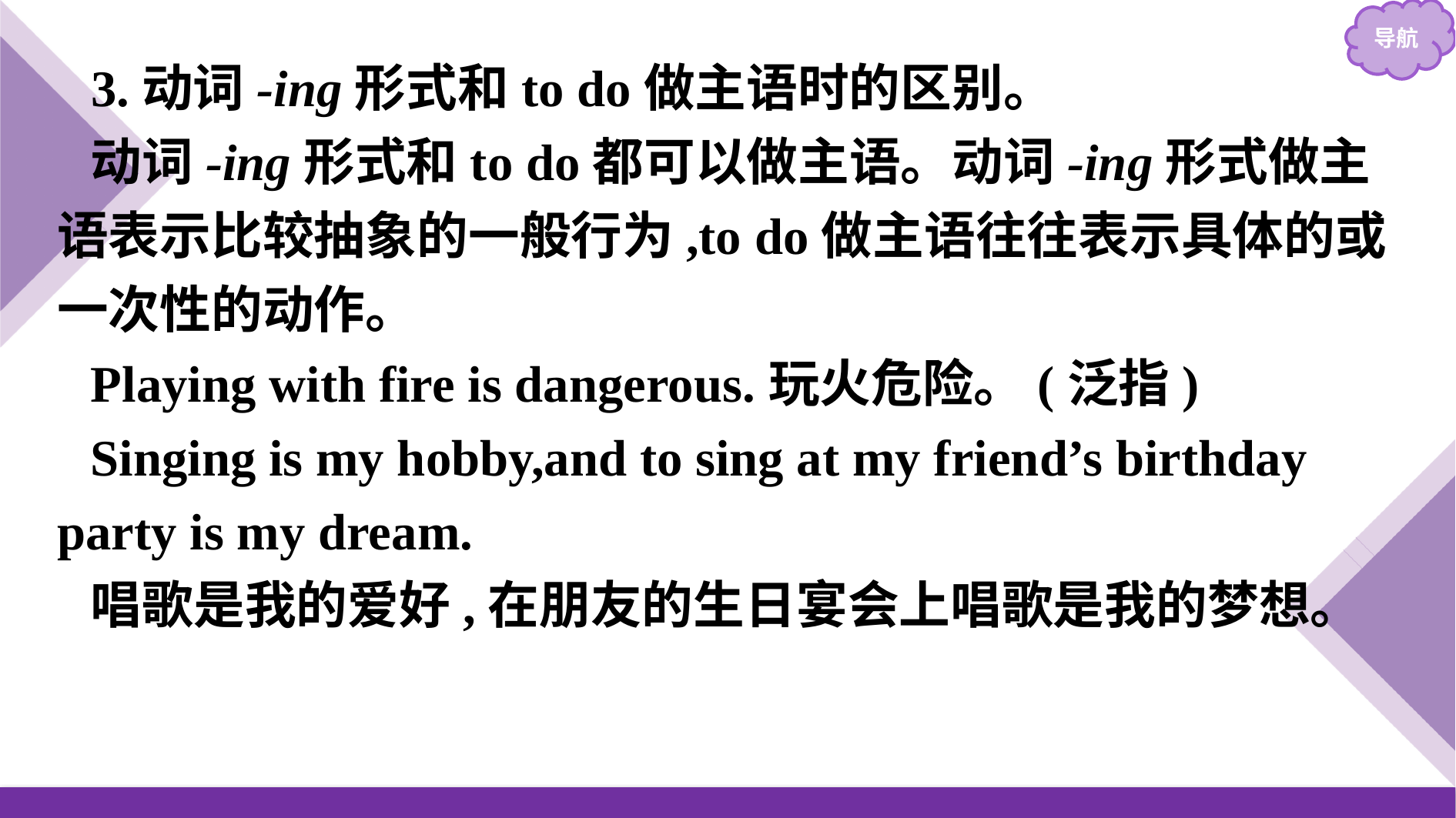

3.动词-ing形式和to do做主语时的区别。
动词-ing形式和to do都可以做主语。动词-ing形式做主语表示比较抽象的一般行为,to do做主语往往表示具体的或一次性的动作。
Playing with fire is dangerous.玩火危险。(泛指)
Singing is my hobby,and to sing at my friend’s birthday party is my dream.
唱歌是我的爱好,在朋友的生日宴会上唱歌是我的梦想。